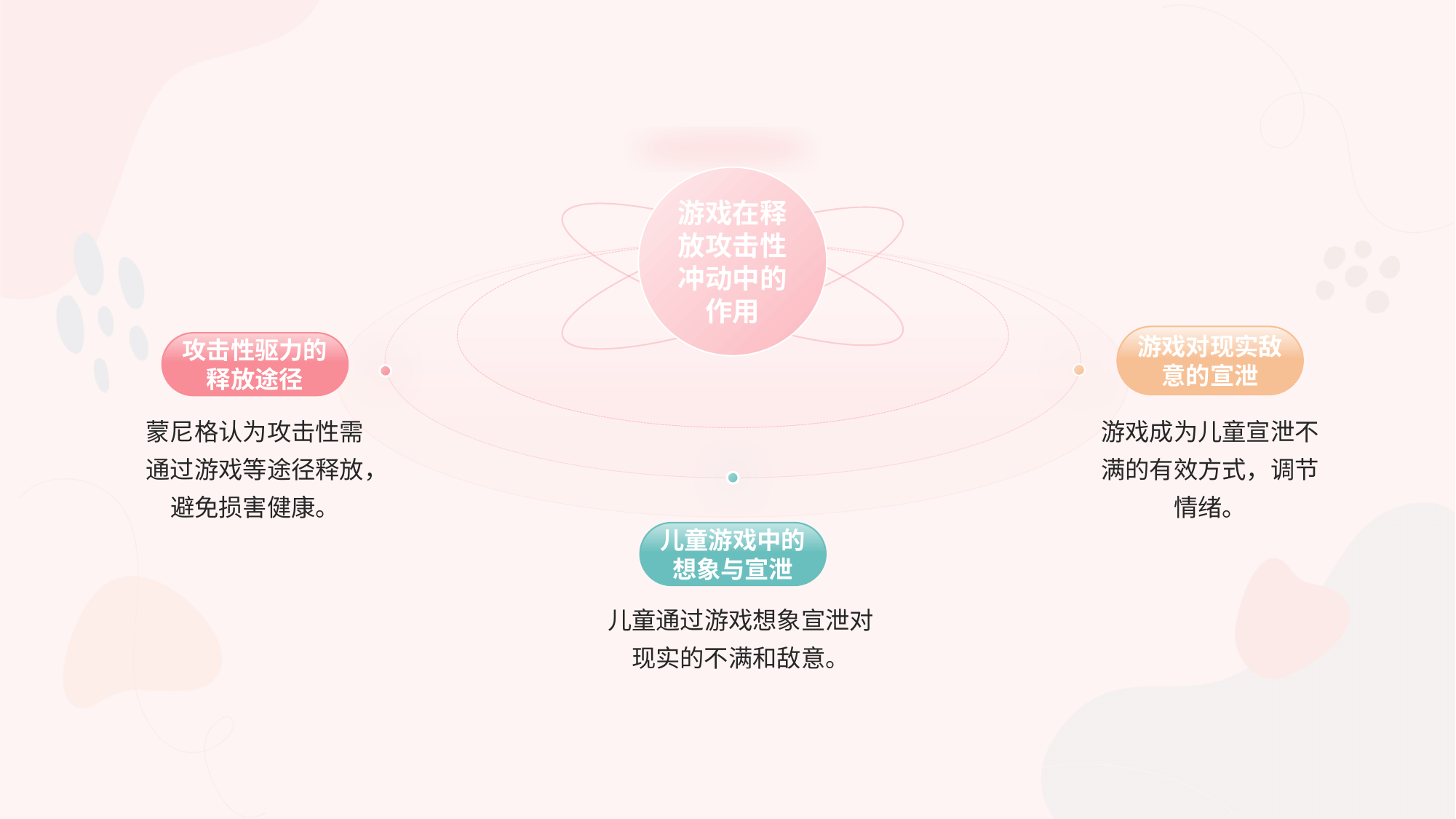

游戏在释放攻击性冲动中的作用

游戏对现实敌意的宣泄
攻击性驱力的释放途径

蒙尼格认为攻击性需通过游戏等途径释放，避免损害健康。
游戏成为儿童宣泄不满的有效方式，调节情绪。

儿童游戏中的想象与宣泄
儿童通过游戏想象宣泄对现实的不满和敌意。